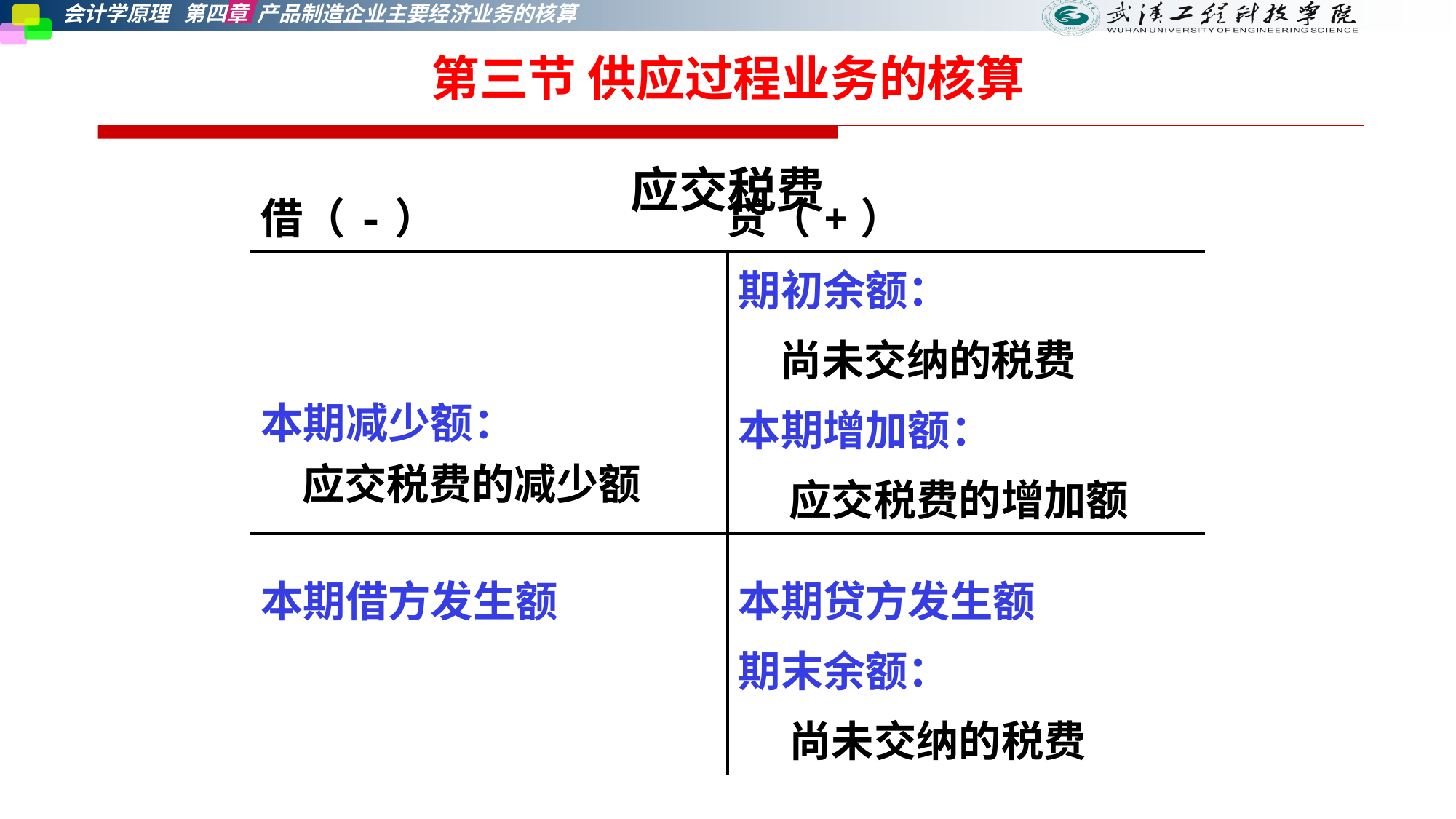

第三节 供应过程业务的核算
应交税费
| 借（-） 贷（+） |  |
| --- | --- |
| 本期减少额： 应交税费的减少额 | 期初余额： 尚未交纳的税费 本期增加额： 应交税费的增加额 |
| 本期借方发生额 | 本期贷方发生额 期末余额： 尚未交纳的税费 |